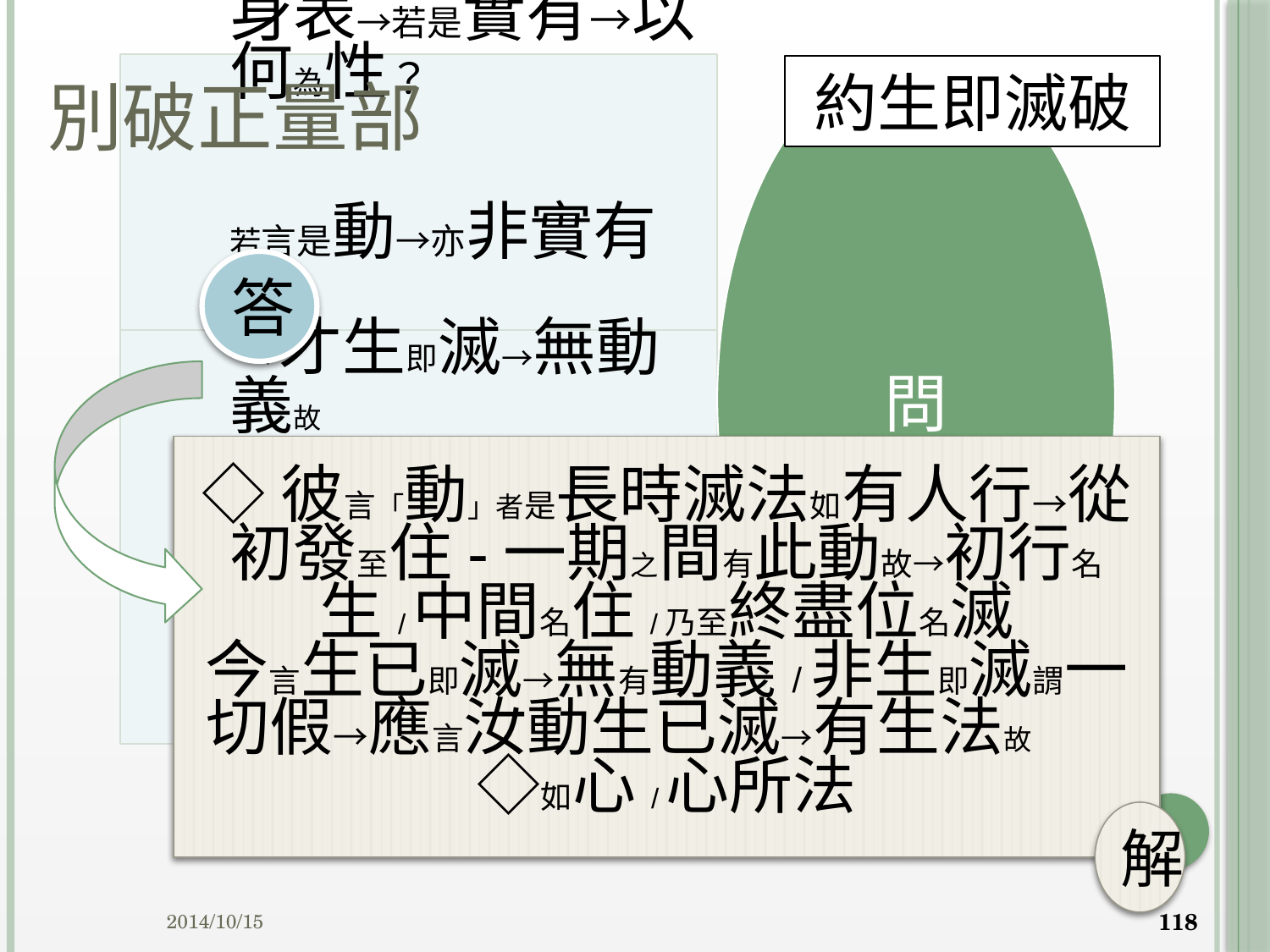

# 別破正量部
問
身表→若是實有→以何為性？
約生即滅破
答

◇彼言「動」者是長時滅法如有人行→從初發至住-一期之間有此動故→初行名生/中間名住/乃至終盡位名滅
今言生已即滅→無有動義/非生即滅謂一切假→應言汝動生已滅→有生法故                ◇如心/心所法
解
2014/10/15
118